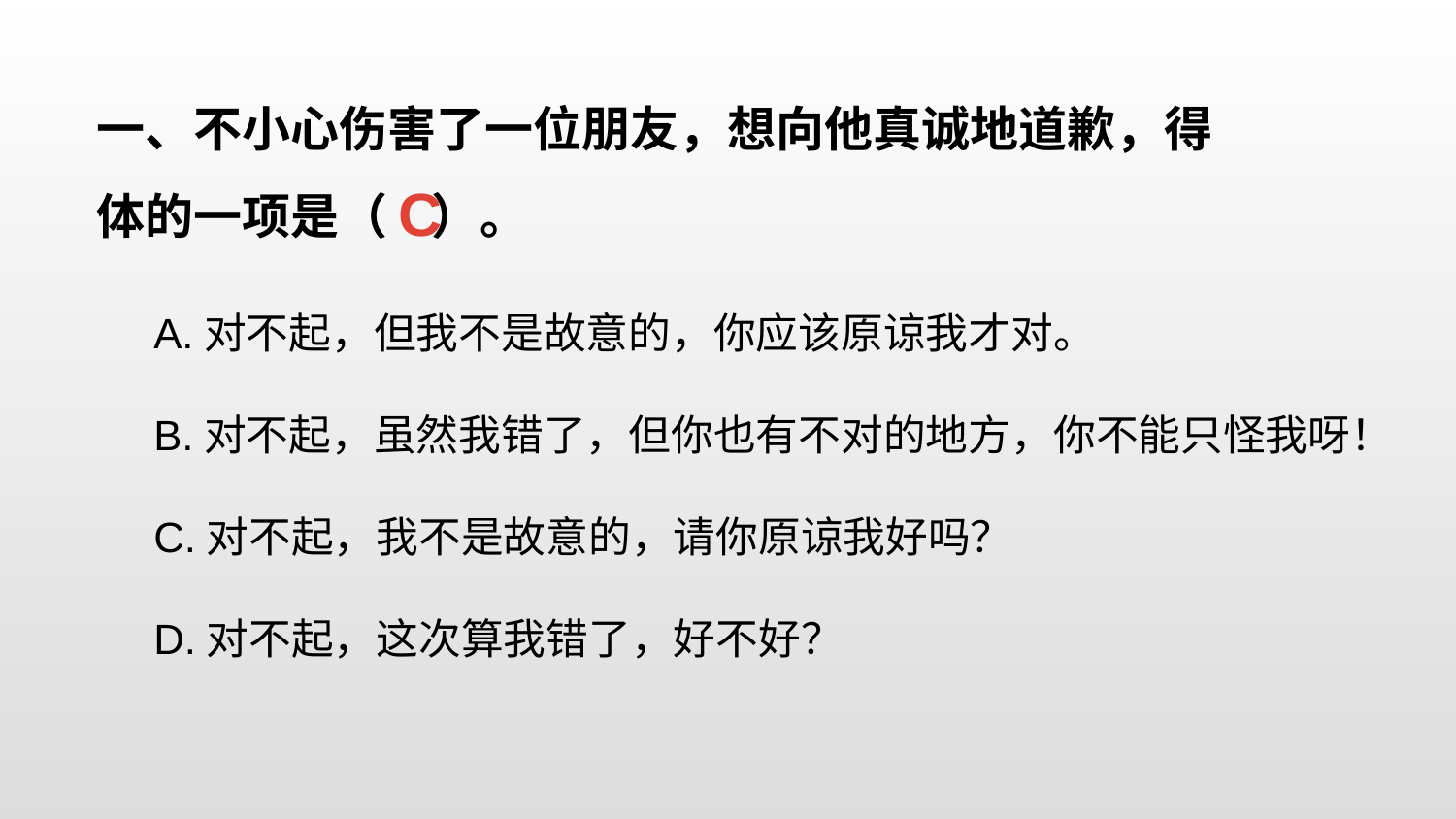

一、不小心伤害了一位朋友，想向他真诚地道歉，得体的一项是（    ）。
C
A.对不起，但我不是故意的，你应该原谅我才对。
B.对不起，虽然我错了，但你也有不对的地方，你不能只怪我呀！
C.对不起，我不是故意的，请你原谅我好吗？
D.对不起，这次算我错了，好不好？